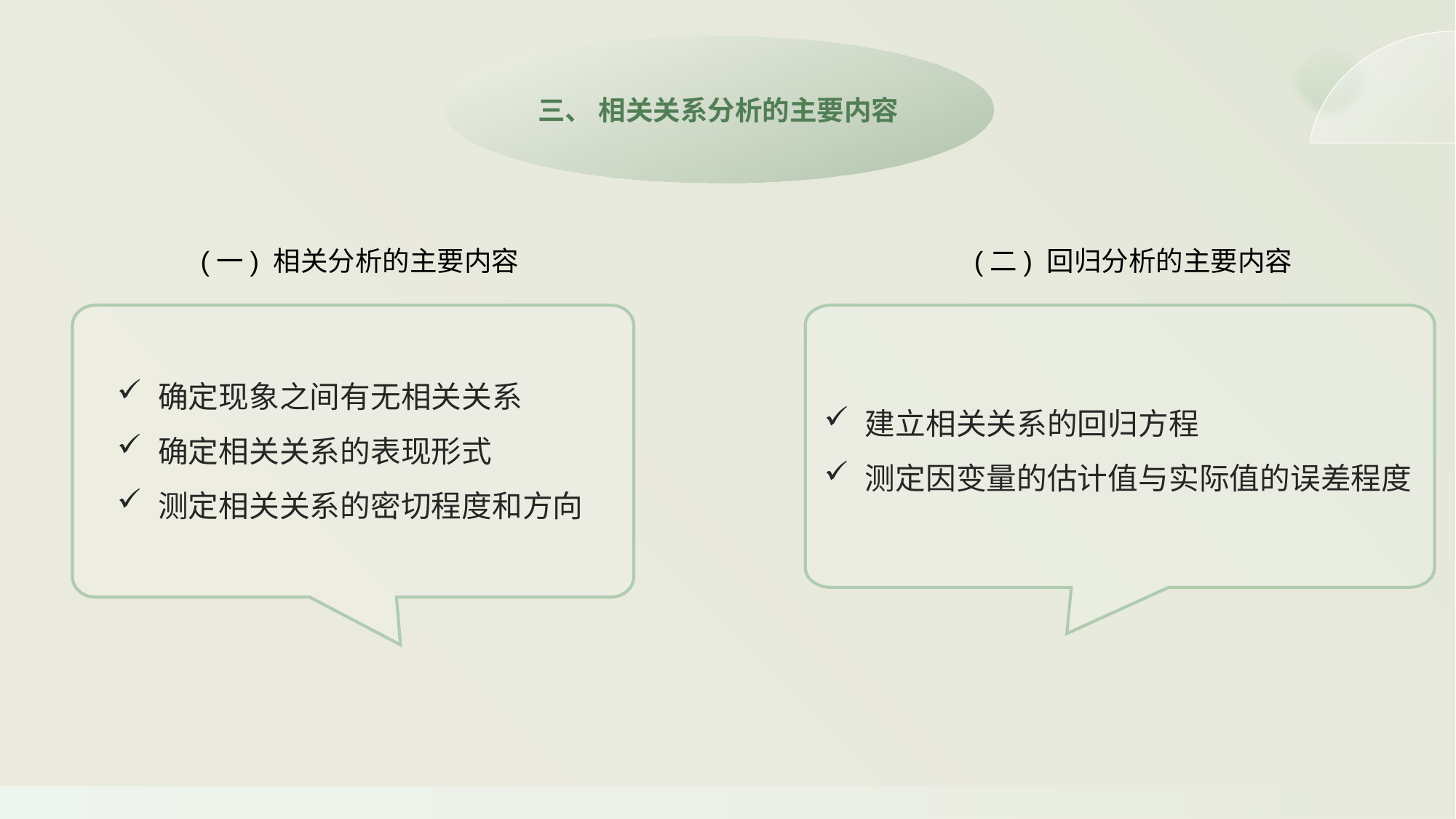

三、 相关关系分析的主要内容
(一) 相关分析的主要内容
(二) 回归分析的主要内容

确定现象之间有无相关关系
确定相关关系的表现形式
测定相关关系的密切程度和方向
建立相关关系的回归方程
测定因变量的估计值与实际值的误差程度